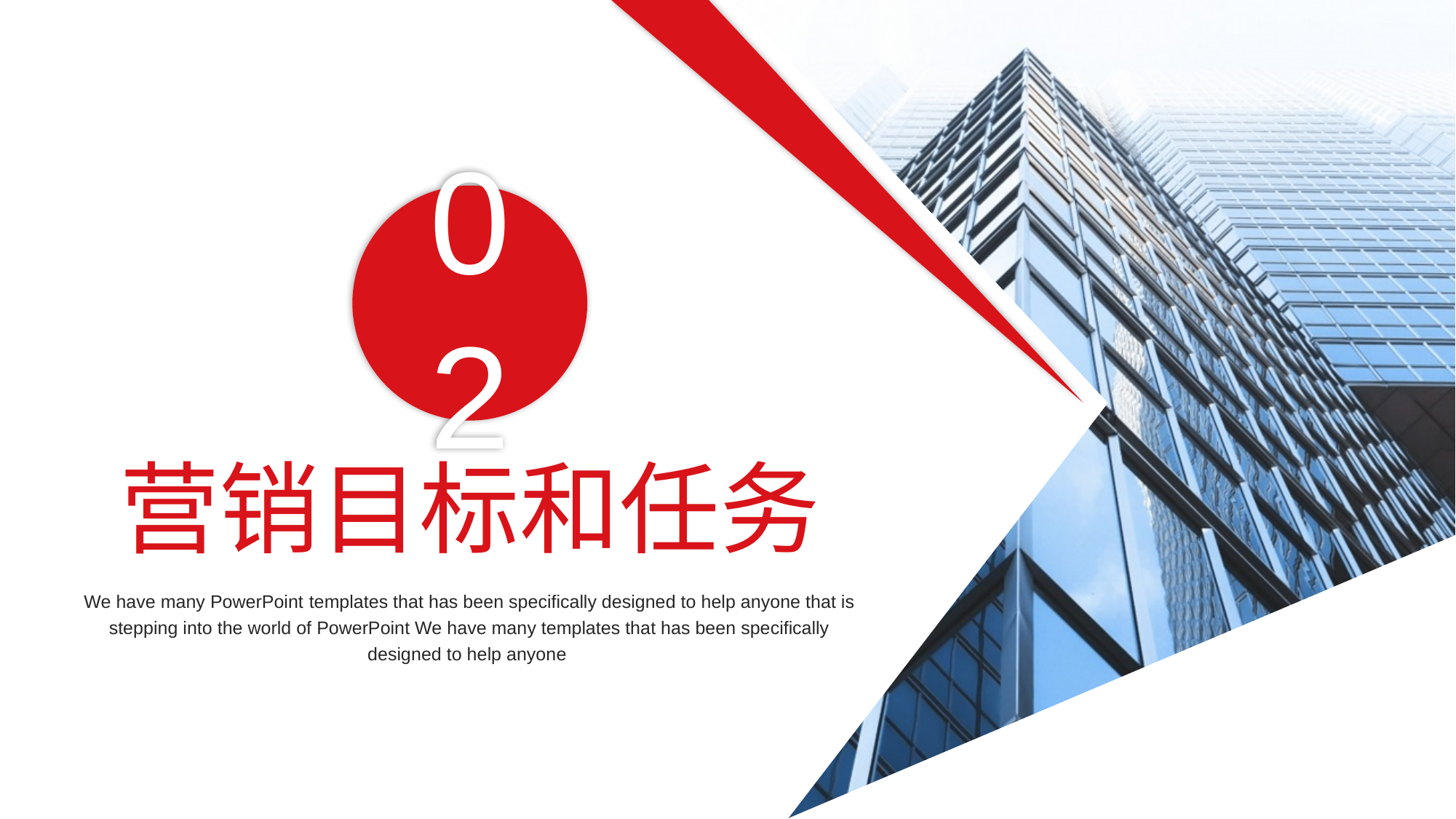

02
营销目标和任务
We have many PowerPoint templates that has been specifically designed to help anyone that is stepping into the world of PowerPoint We have many templates that has been specifically designed to help anyone